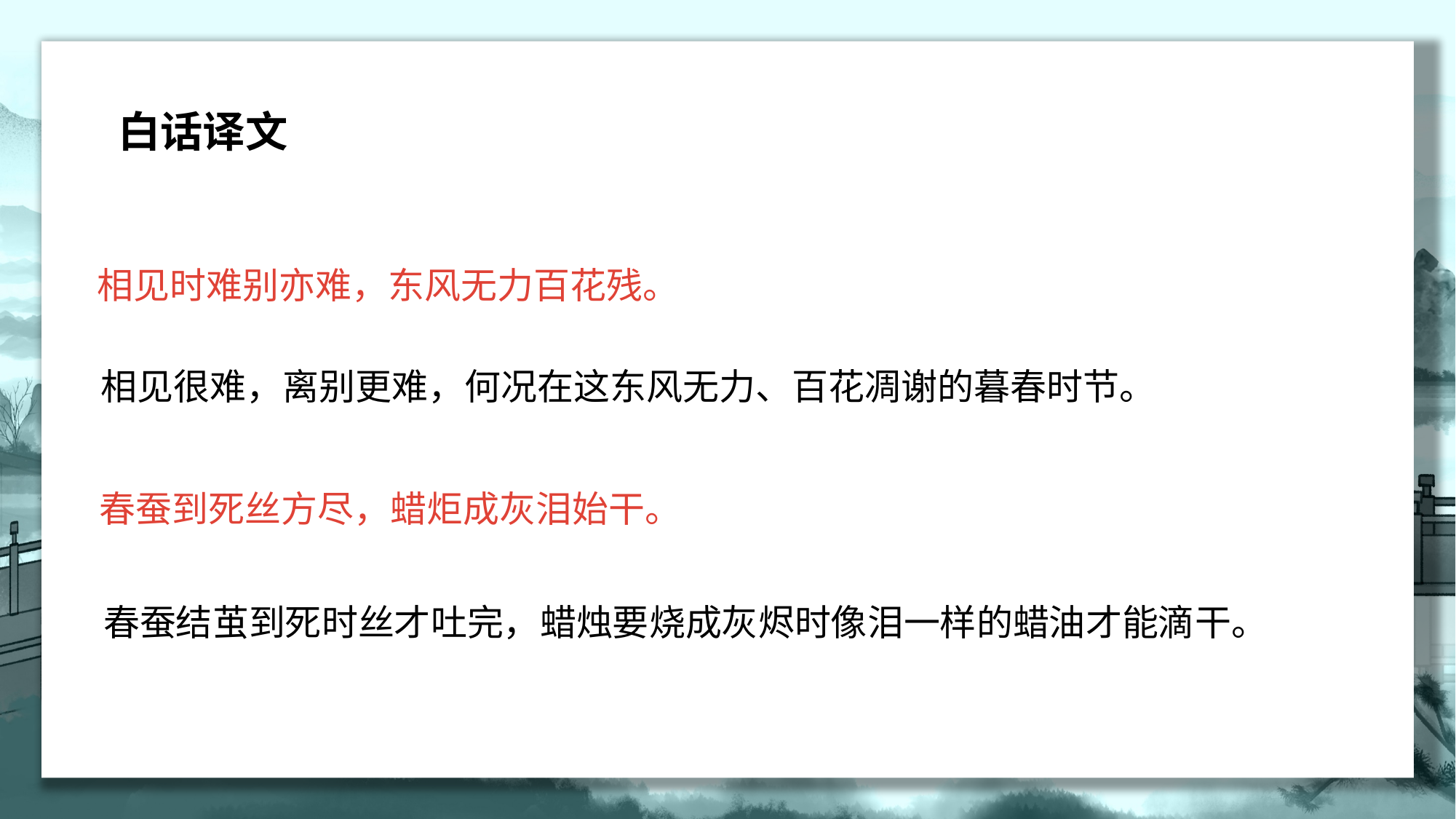

白话译文
相见时难别亦难，东风无力百花残。
相见很难，离别更难，何况在这东风无力、百花凋谢的暮春时节。
春蚕到死丝方尽，蜡炬成灰泪始干。
春蚕结茧到死时丝才吐完，蜡烛要烧成灰烬时像泪一样的蜡油才能滴干。